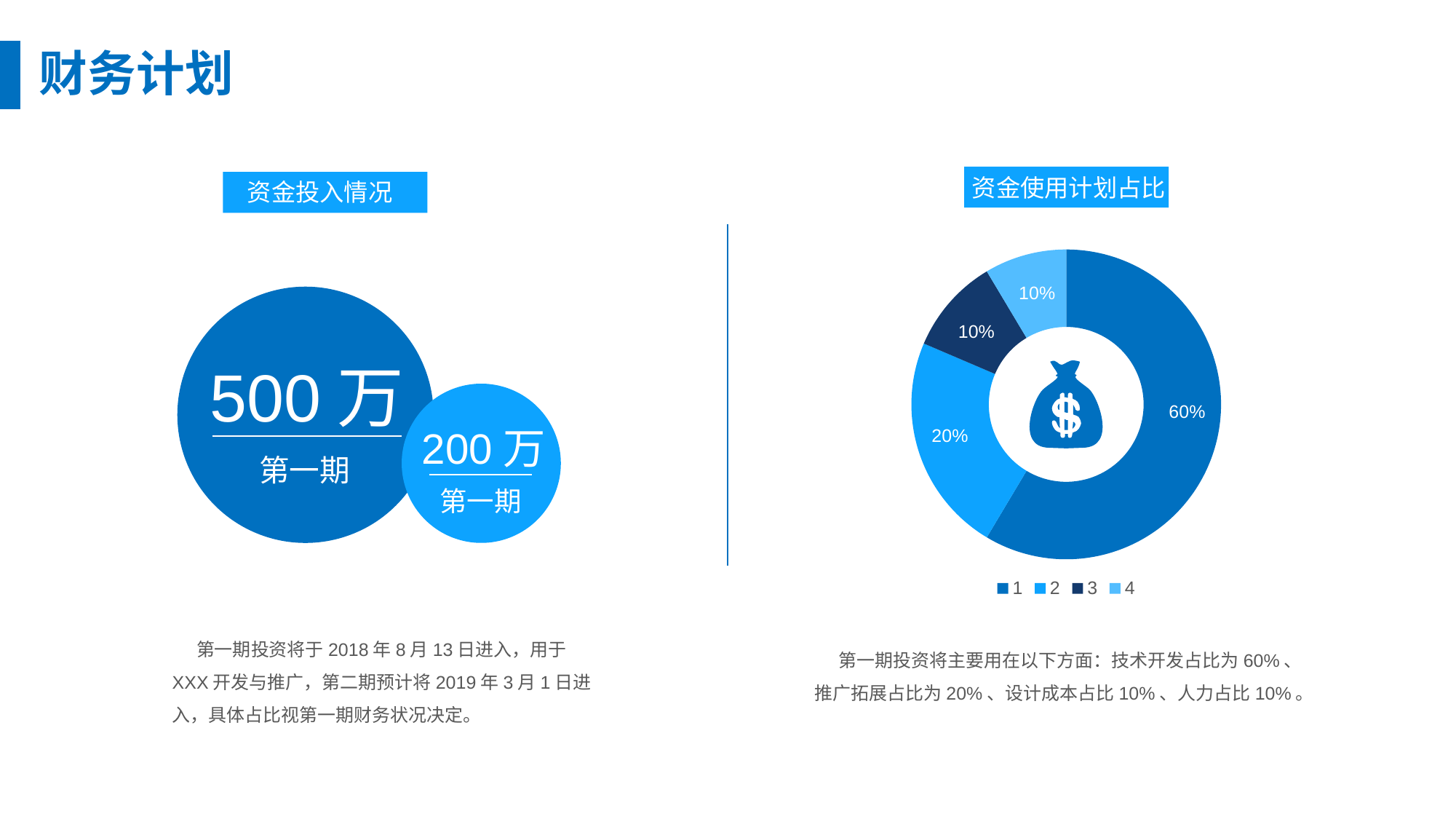

财务计划

资金使用计划占比
资金投入情况

### Chart

| Category |  |
|---|---|
10%
10%

60%
20%

500万

200万
第一期
第一期
     第一期投资将于2018年8月13日进入，用于XXX开发与推广，第二期预计将2019年3月1日进入，具体占比视第一期财务状况决定。
     第一期投资将主要用在以下方面：技术开发占比为60%、推广拓展占比为20%、设计成本占比10%、人力占比10%。